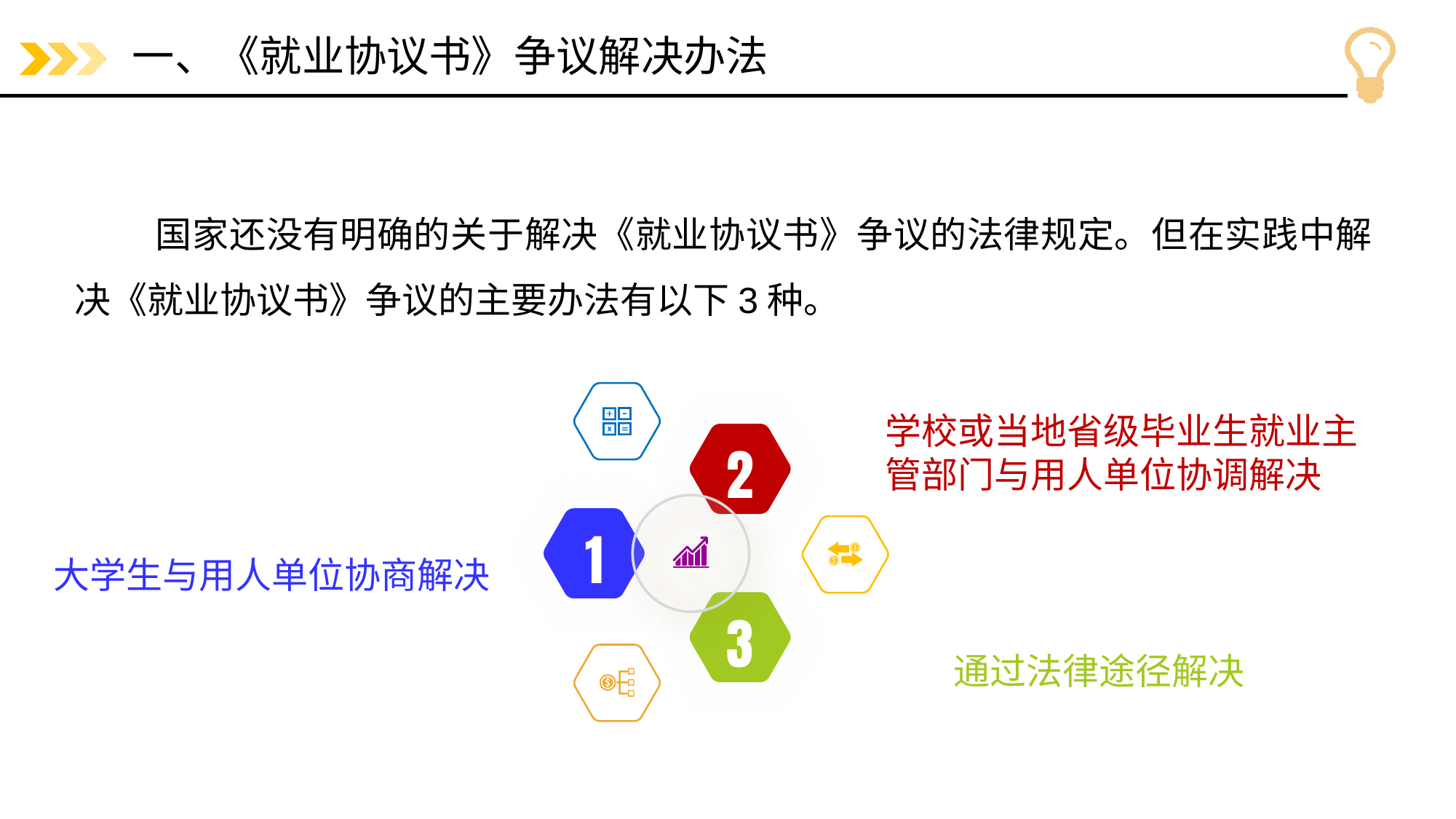

21
# 一、《就业协议书》争议解决办法
  国家还没有明确的关于解决《就业协议书》争议的法律规定。但在实践中解决《就业协议书》争议的主要办法有以下3种。

学校或当地省级毕业生就业主管部门与用人单位协调解决

2

1

大学生与用人单位协商解决

3
通过法律途径解决